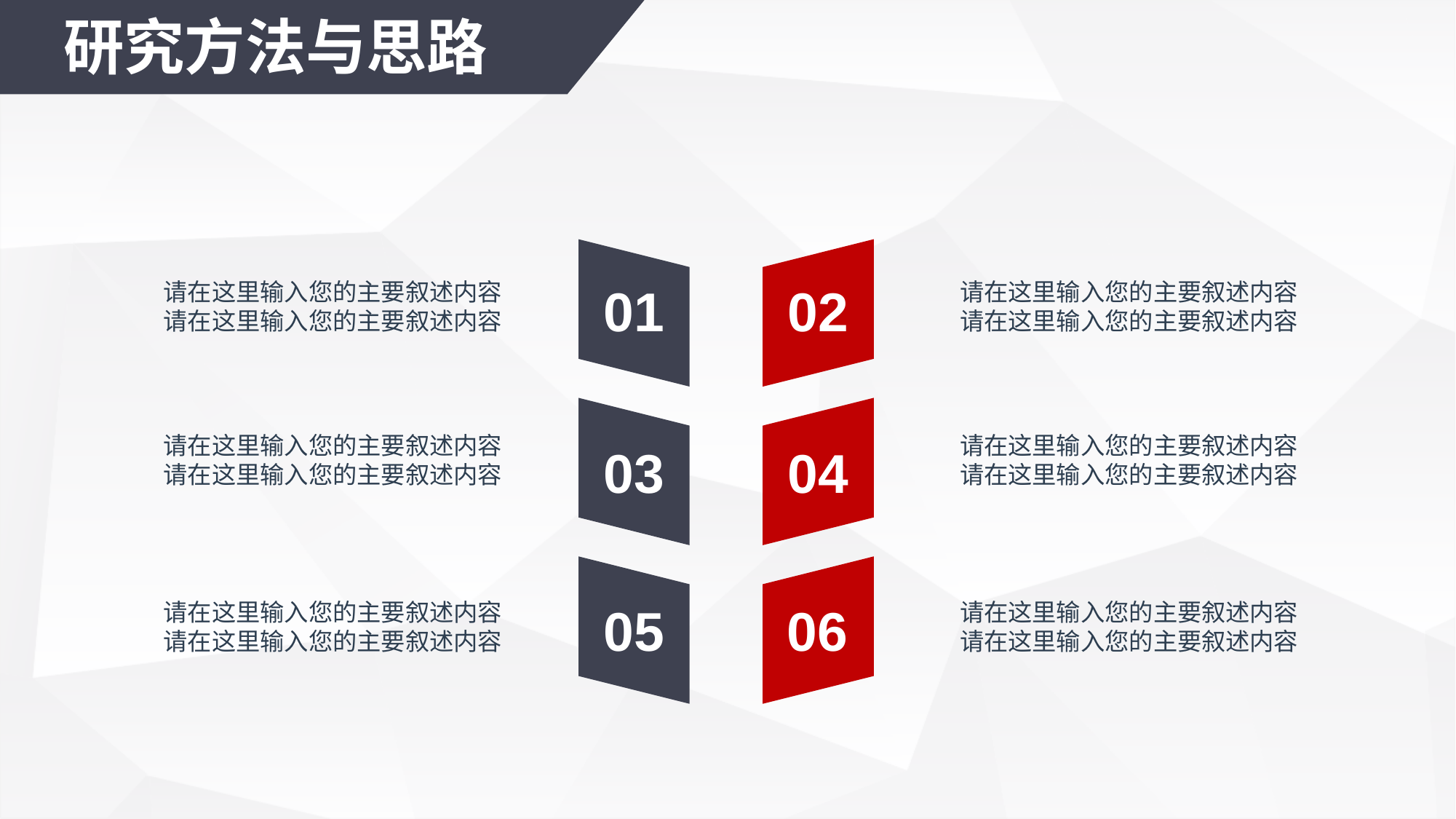

研究方法与思路

01

02
请在这里输入您的主要叙述内容
请在这里输入您的主要叙述内容

请在这里输入您的主要叙述内容
请在这里输入您的主要叙述内容

03

04
请在这里输入您的主要叙述内容
请在这里输入您的主要叙述内容

请在这里输入您的主要叙述内容
请在这里输入您的主要叙述内容

05

06
请在这里输入您的主要叙述内容
请在这里输入您的主要叙述内容

请在这里输入您的主要叙述内容
请在这里输入您的主要叙述内容